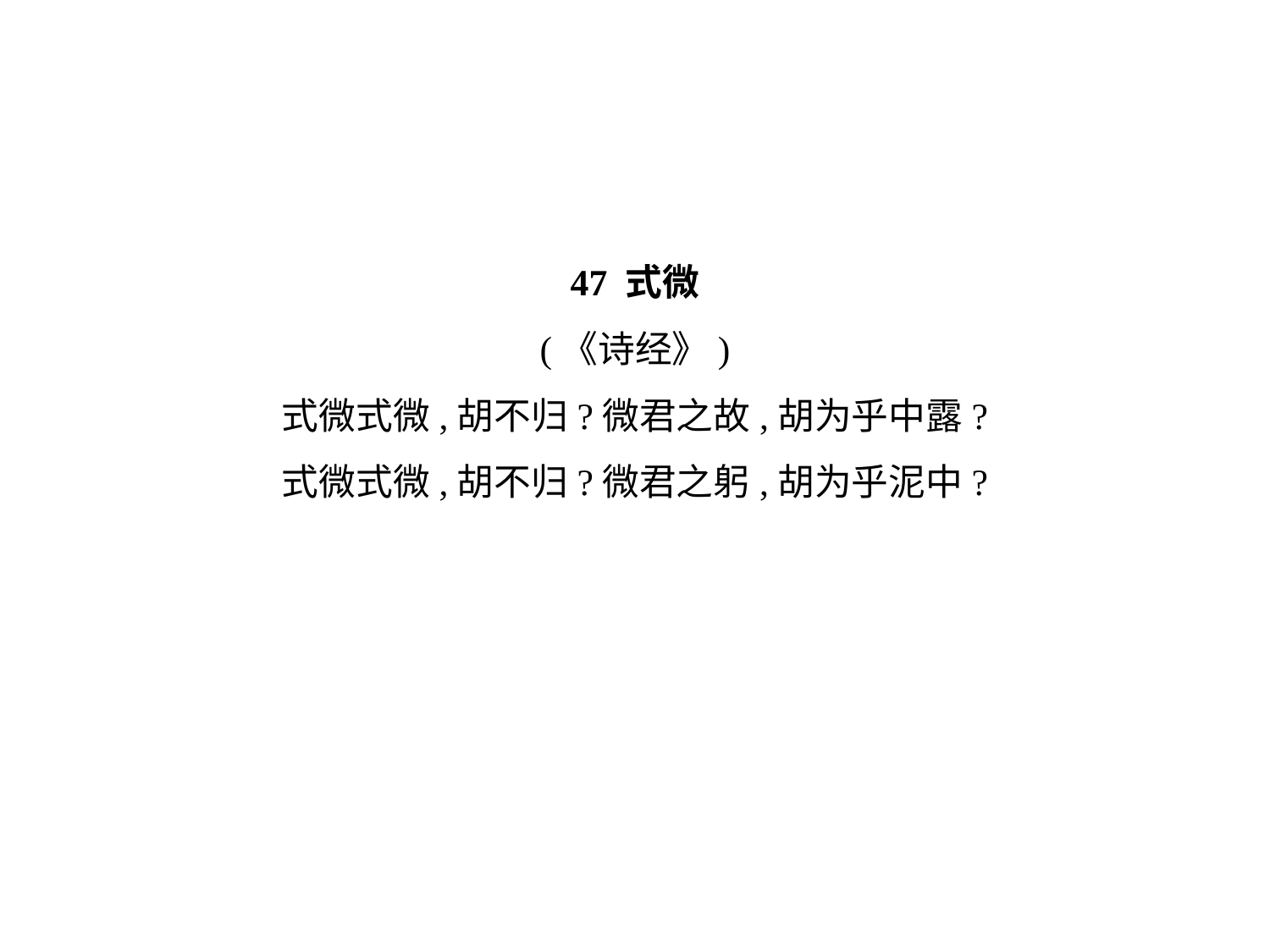

47 式微
(《诗经》)
式微式微,胡不归?微君之故,胡为乎中露?
式微式微,胡不归?微君之躬,胡为乎泥中?